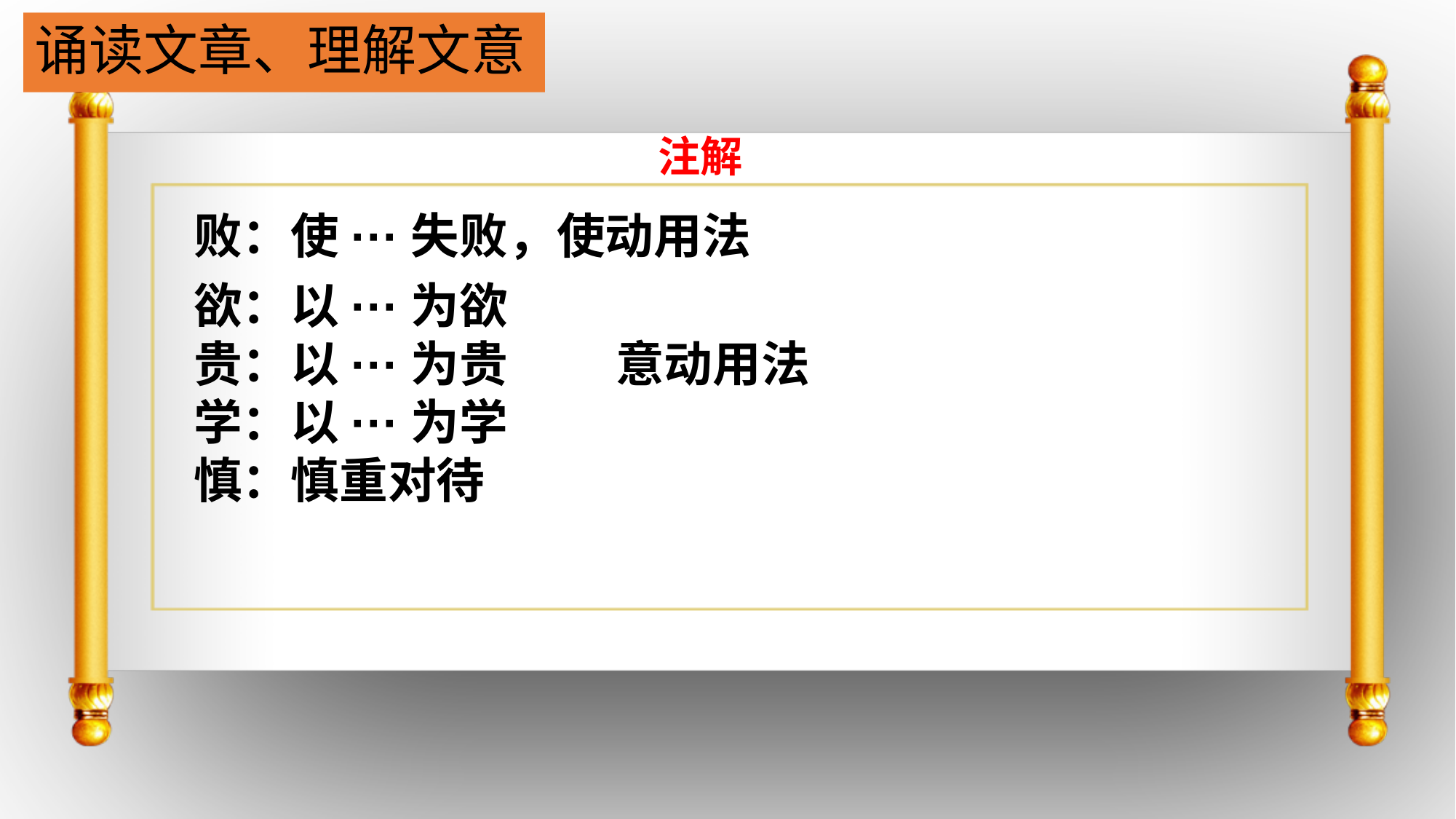

# 诵读文章、理解文意
  注解
败：使···失败，使动用法
欲：以···为欲
贵：以···为贵        意动用法
学：以···为学
慎：慎重对待